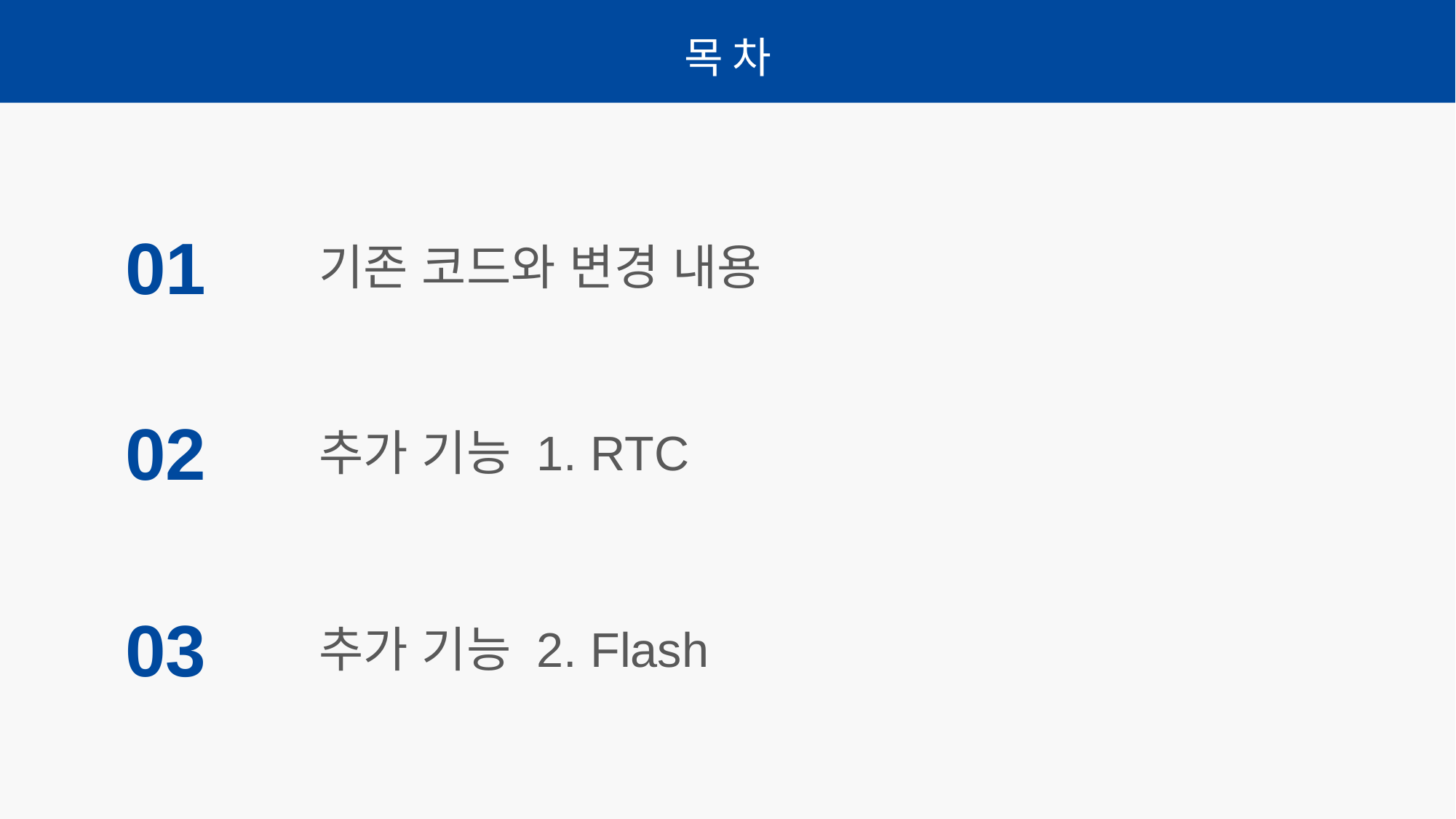

목차
01
기존 코드와 변경 내용
02
추가 기능 1. RTC
03
추가 기능 2. Flash